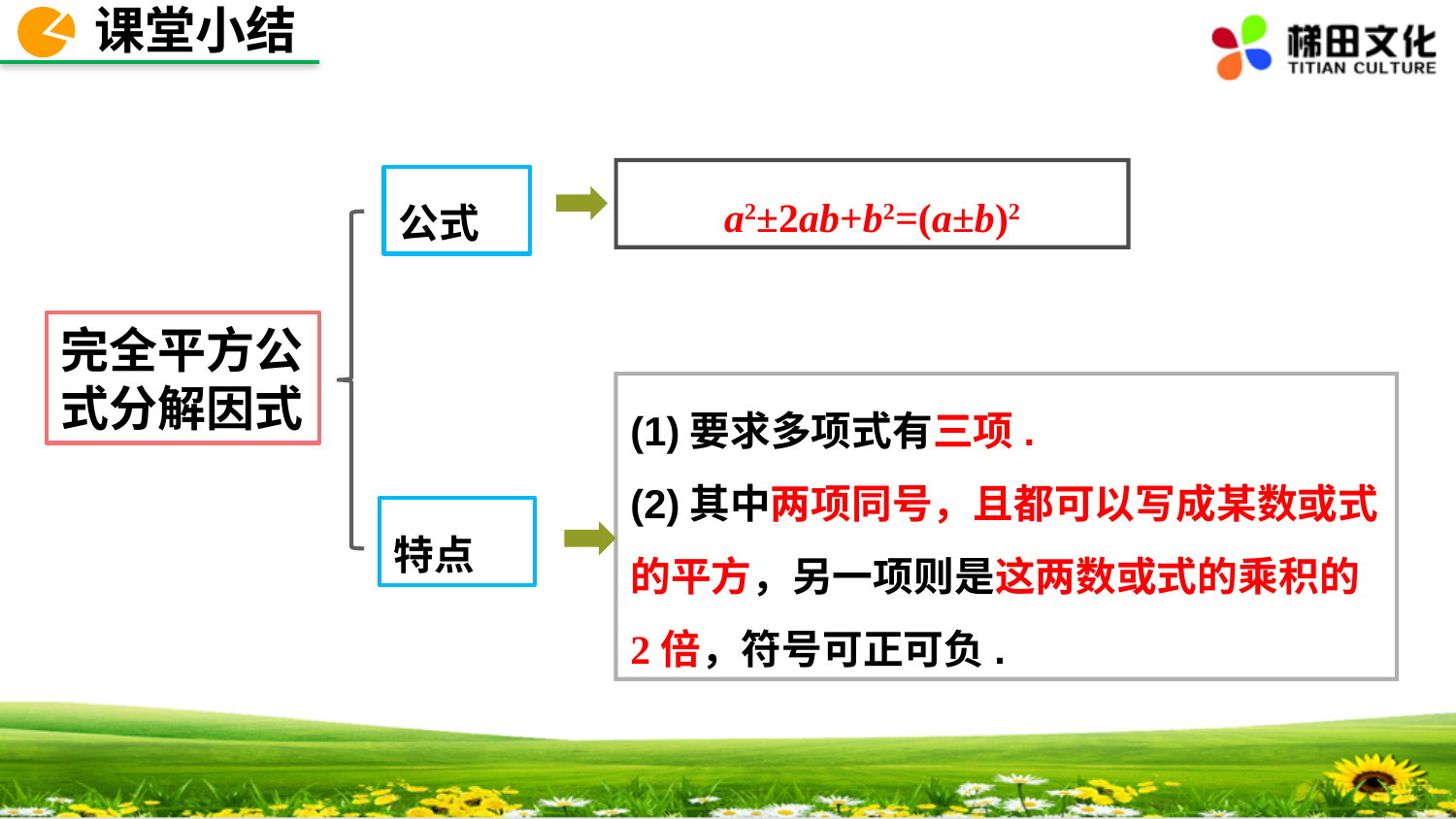

课堂小结

a2±2ab+b2=(a±b)2
公式

完全平方公式分解因式
(1)要求多项式有三项.
(2)其中两项同号，且都可以写成某数或式的平方，另一项则是这两数或式的乘积的2倍，符号可正可负.
特点